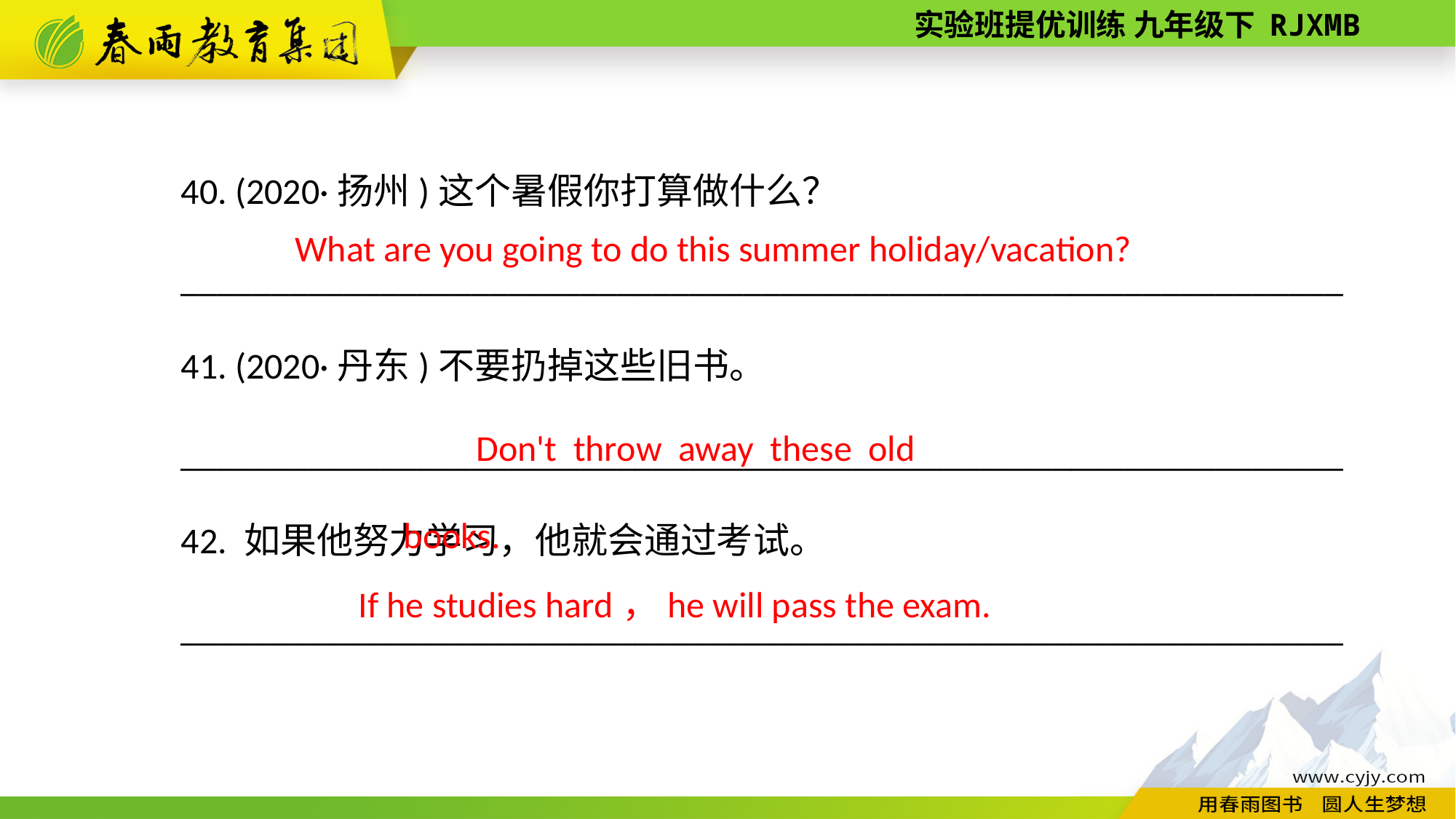

40. (2020·扬州)这个暑假你打算做什么？
________________________________________________________________
41. (2020·丹东)不要扔掉这些旧书。
________________________________________________________________
42. 如果他努力学习，他就会通过考试。
________________________________________________________________
What are you going to do this summer holiday/vacation?
Don't throw away these old books.
If he studies hard，he will pass the exam.